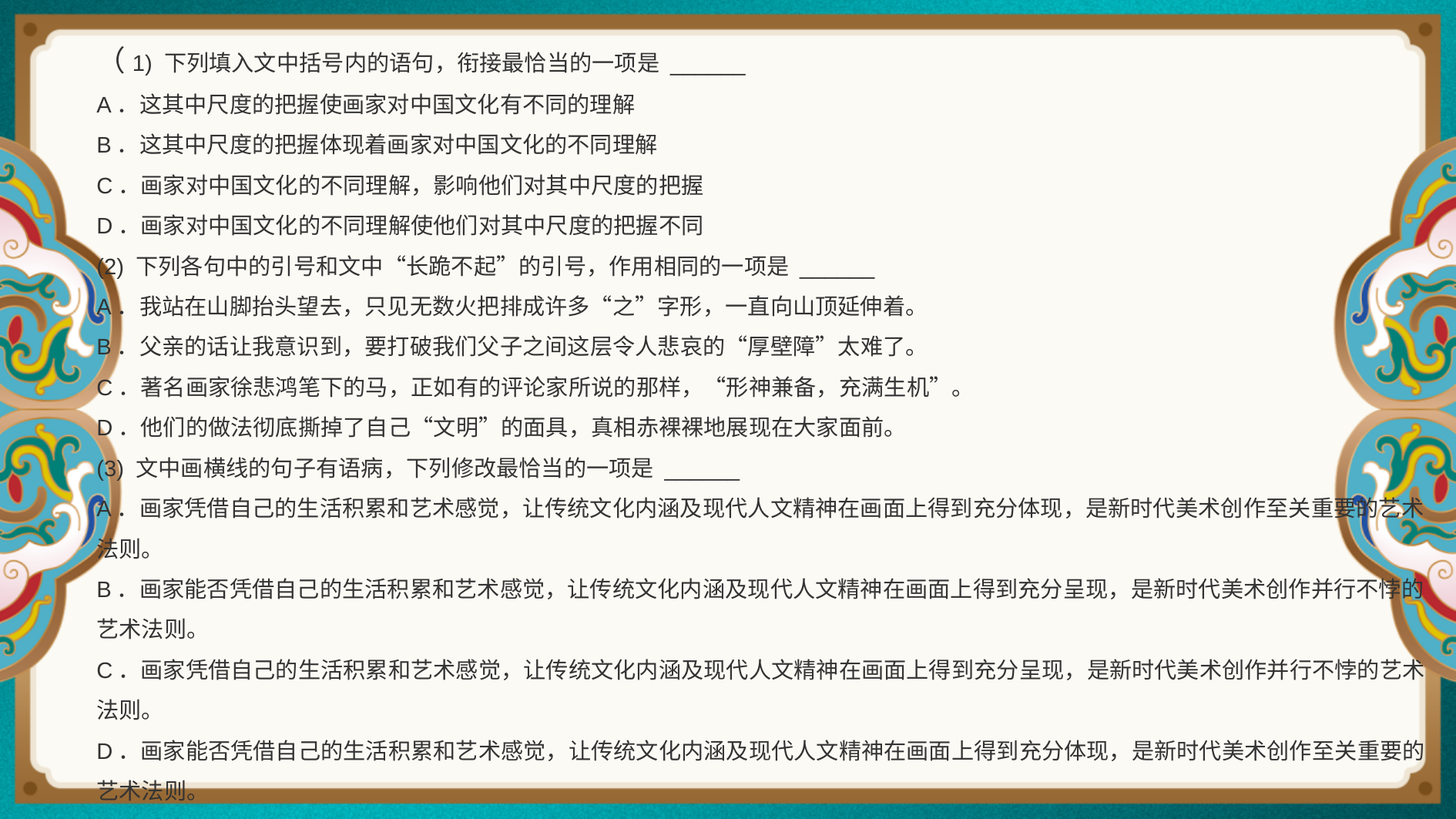

（1) 下列填入文中括号内的语句，衔接最恰当的一项是 ______
A．这其中尺度的把握使画家对中国文化有不同的理解
B．这其中尺度的把握体现着画家对中国文化的不同理解
C．画家对中国文化的不同理解，影响他们对其中尺度的把握
D．画家对中国文化的不同理解使他们对其中尺度的把握不同
(2) 下列各句中的引号和文中“长跪不起”的引号，作用相同的一项是 ______
A．我站在山脚抬头望去，只见无数火把排成许多“之”字形，一直向山顶延伸着。
B．父亲的话让我意识到，要打破我们父子之间这层令人悲哀的“厚壁障”太难了。
C．著名画家徐悲鸿笔下的马，正如有的评论家所说的那样，“形神兼备，充满生机”。
D．他们的做法彻底撕掉了自己“文明”的面具，真相赤裸裸地展现在大家面前。
(3) 文中画横线的句子有语病，下列修改最恰当的一项是 ______
A．画家凭借自己的生活积累和艺术感觉，让传统文化内涵及现代人文精神在画面上得到充分体现，是新时代美术创作至关重要的艺术法则。
B．画家能否凭借自己的生活积累和艺术感觉，让传统文化内涵及现代人文精神在画面上得到充分呈现，是新时代美术创作并行不悖的艺术法则。
C．画家凭借自己的生活积累和艺术感觉，让传统文化内涵及现代人文精神在画面上得到充分呈现，是新时代美术创作并行不悖的艺术法则。
D．画家能否凭借自己的生活积累和艺术感觉，让传统文化内涵及现代人文精神在画面上得到充分体现，是新时代美术创作至关重要的艺术法则。